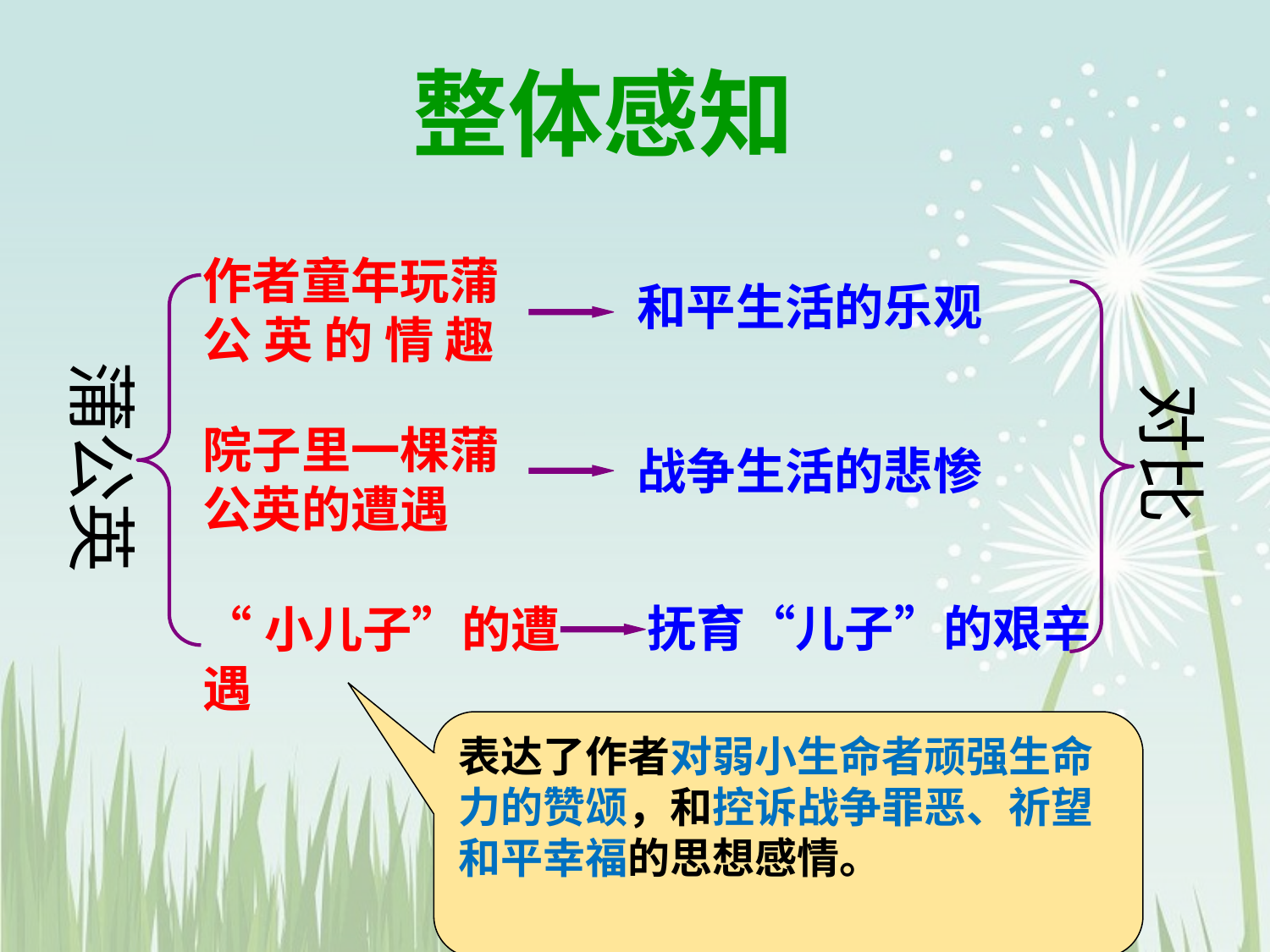

整体感知
作者童年玩蒲公 英 的 情 趣
和平生活的乐观

蒲公英
对比
院子里一棵蒲公英的遭遇
战争生活的悲惨

抚育“儿子”的艰辛
“小儿子”的遭遇

表达了作者对弱小生命者顽强生命力的赞颂，和控诉战争罪恶、祈望和平幸福的思想感情。